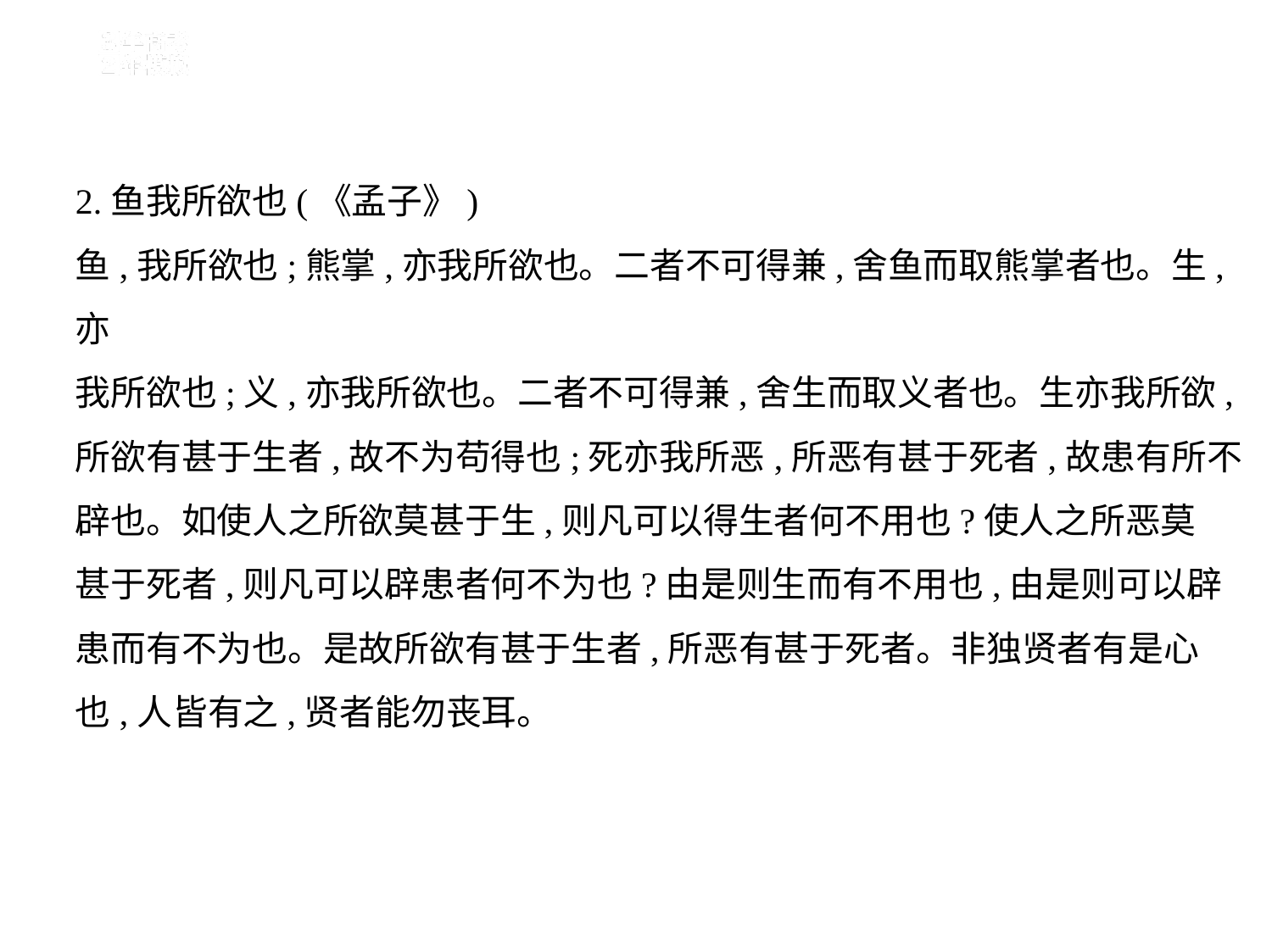

2.鱼我所欲也(《孟子》)
鱼,我所欲也;熊掌,亦我所欲也。二者不可得兼,舍鱼而取熊掌者也。生,亦
我所欲也;义,亦我所欲也。二者不可得兼,舍生而取义者也。生亦我所欲,
所欲有甚于生者,故不为苟得也;死亦我所恶,所恶有甚于死者,故患有所不
辟也。如使人之所欲莫甚于生,则凡可以得生者何不用也?使人之所恶莫
甚于死者,则凡可以辟患者何不为也?由是则生而有不用也,由是则可以辟
患而有不为也。是故所欲有甚于生者,所恶有甚于死者。非独贤者有是心
也,人皆有之,贤者能勿丧耳。